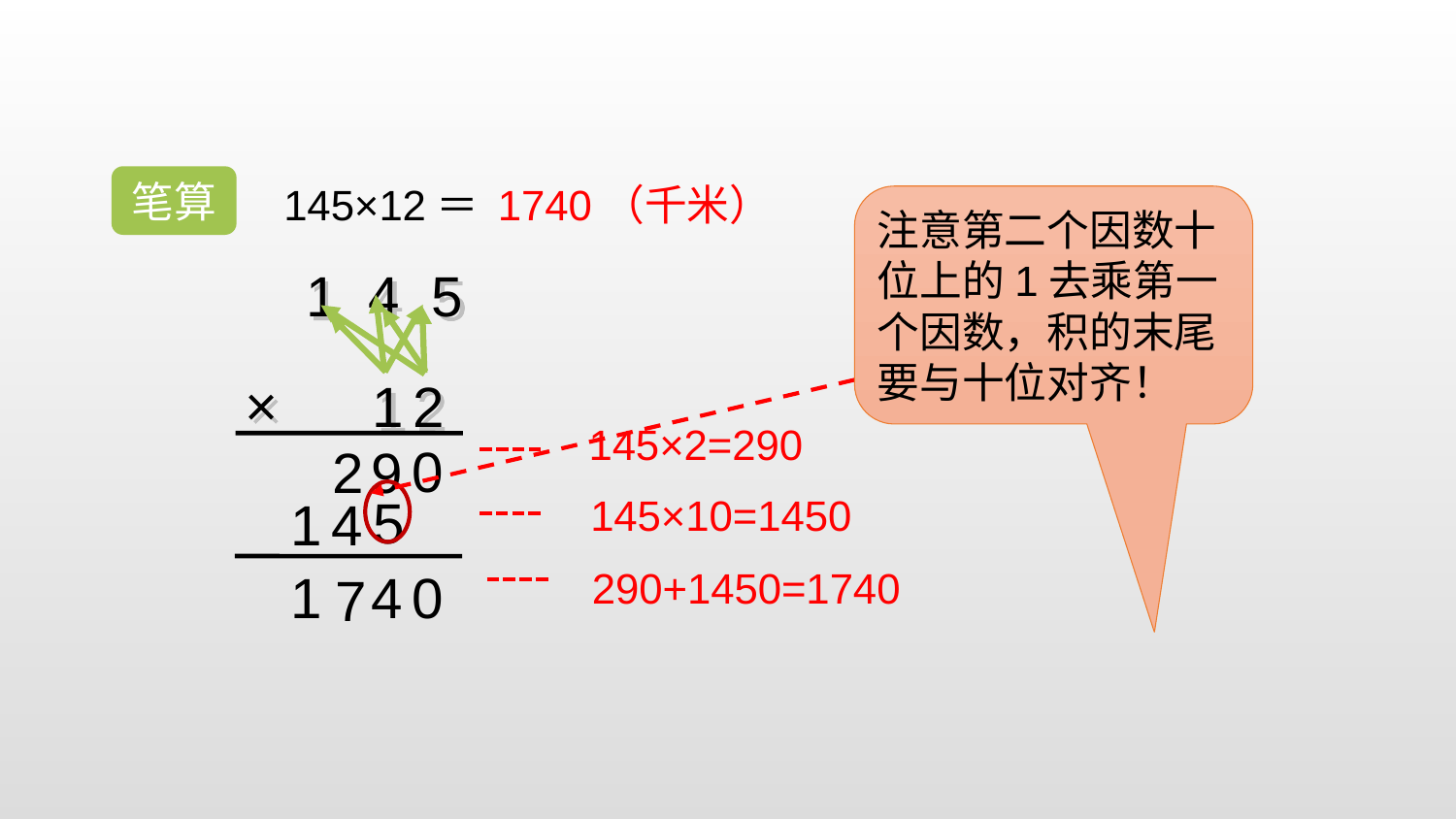

笔算
145×12＝
1740（千米）
注意第二个因数十位上的1去乘第一个因数，积的末尾要与十位对齐！
1  4  5

2
1
×
145×2=290
0
2
9

5
145×10=1450
1
4

290+1450=1740
1
4
0
7